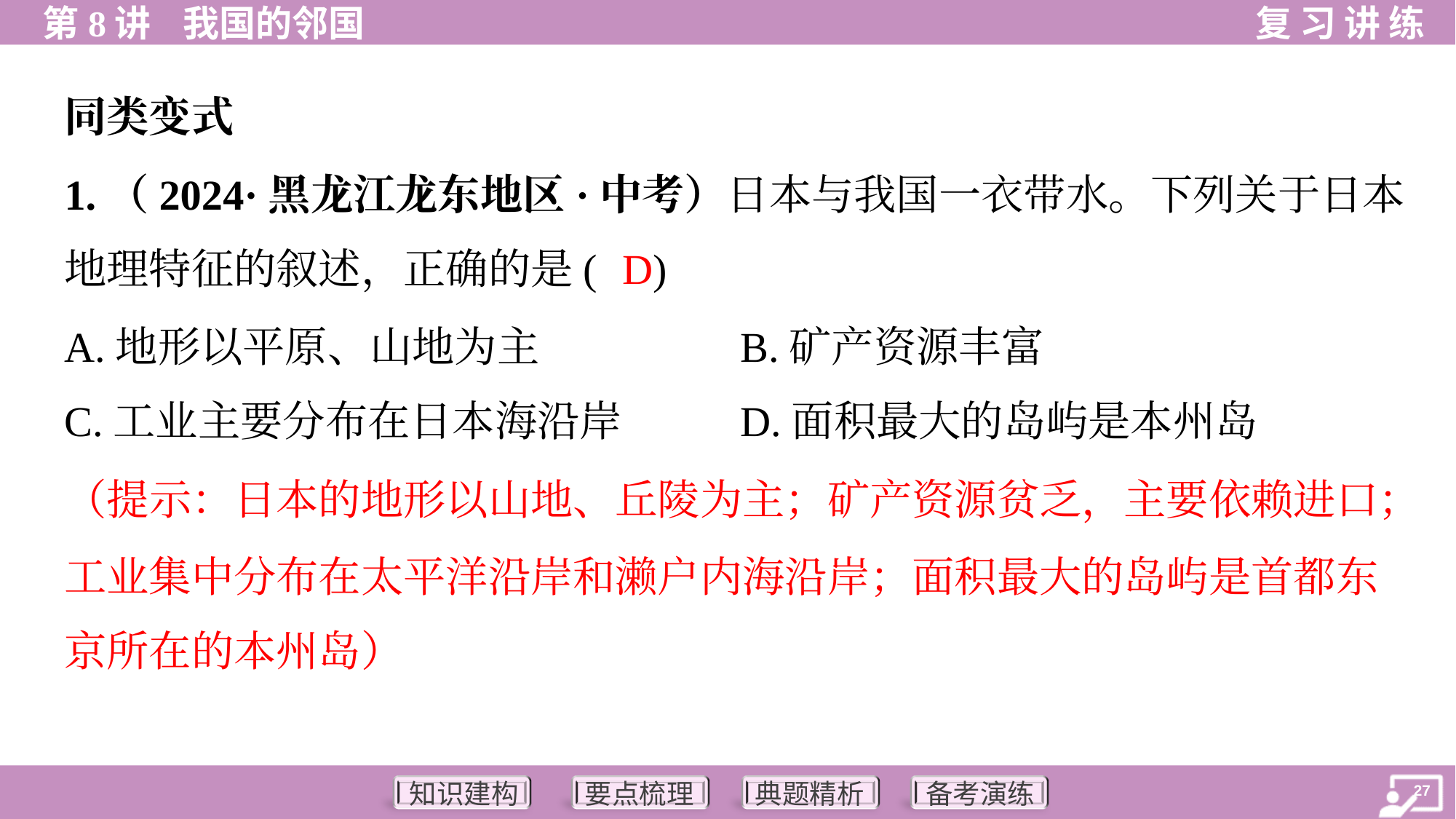

同类变式
1.（2024·黑龙江龙东地区·中考）日本与我国一衣带水。下列关于日本
地理特征的叙述，正确的是(     )
D
A.地形以平原、山地为主	B.矿产资源丰富
C.工业主要分布在日本海沿岸	D.面积最大的岛屿是本州岛
（提示：日本的地形以山地、丘陵为主；矿产资源贫乏，主要依赖进口；
工业集中分布在太平洋沿岸和濑户内海沿岸；面积最大的岛屿是首都东
京所在的本州岛）